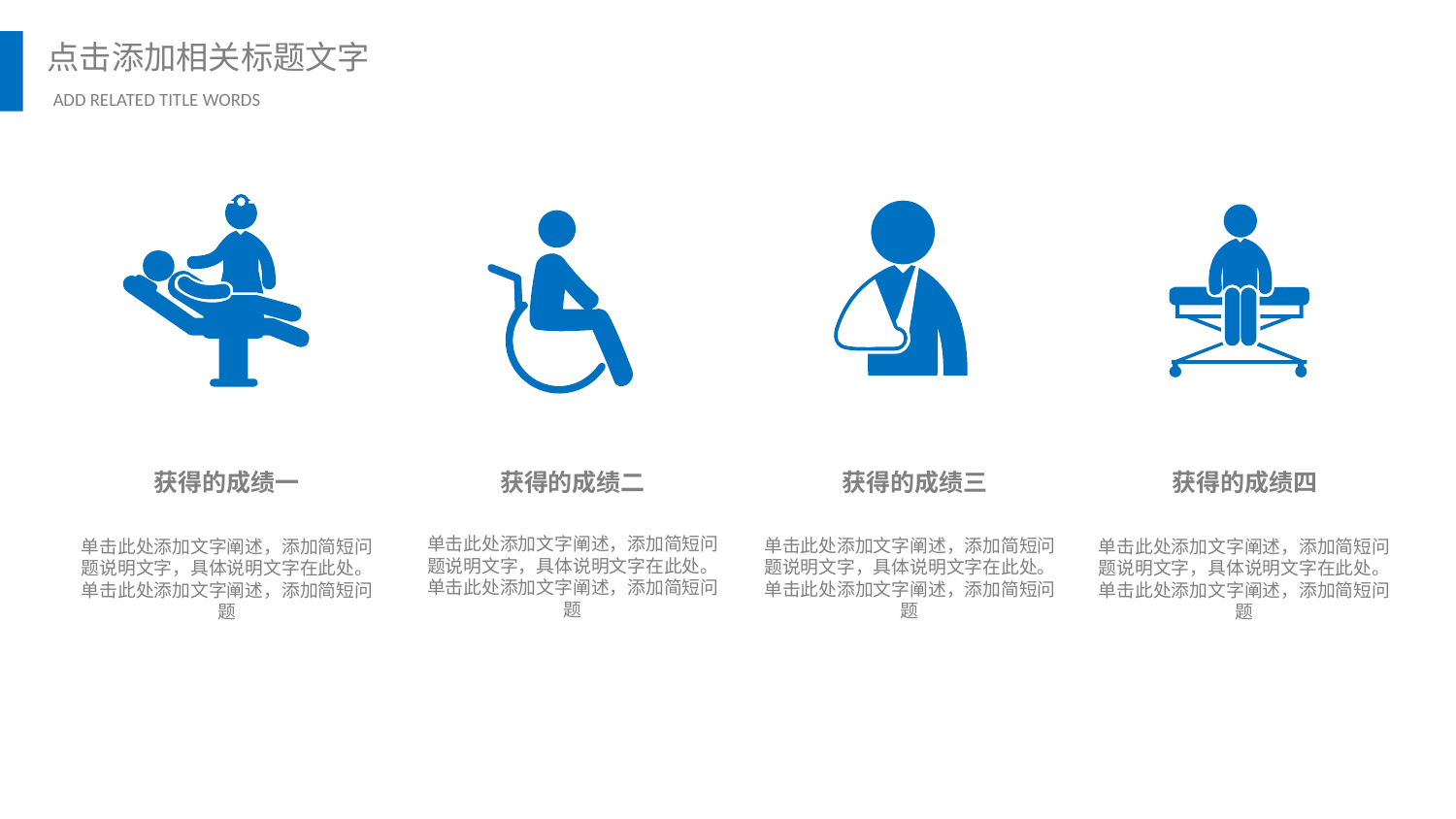

获得的成绩一
单击此处添加文字阐述，添加简短问题说明文字，具体说明文字在此处。单击此处添加文字阐述，添加简短问题
获得的成绩二
单击此处添加文字阐述，添加简短问题说明文字，具体说明文字在此处。单击此处添加文字阐述，添加简短问题
获得的成绩四
单击此处添加文字阐述，添加简短问题说明文字，具体说明文字在此处。单击此处添加文字阐述，添加简短问题
获得的成绩三
单击此处添加文字阐述，添加简短问题说明文字，具体说明文字在此处。单击此处添加文字阐述，添加简短问题